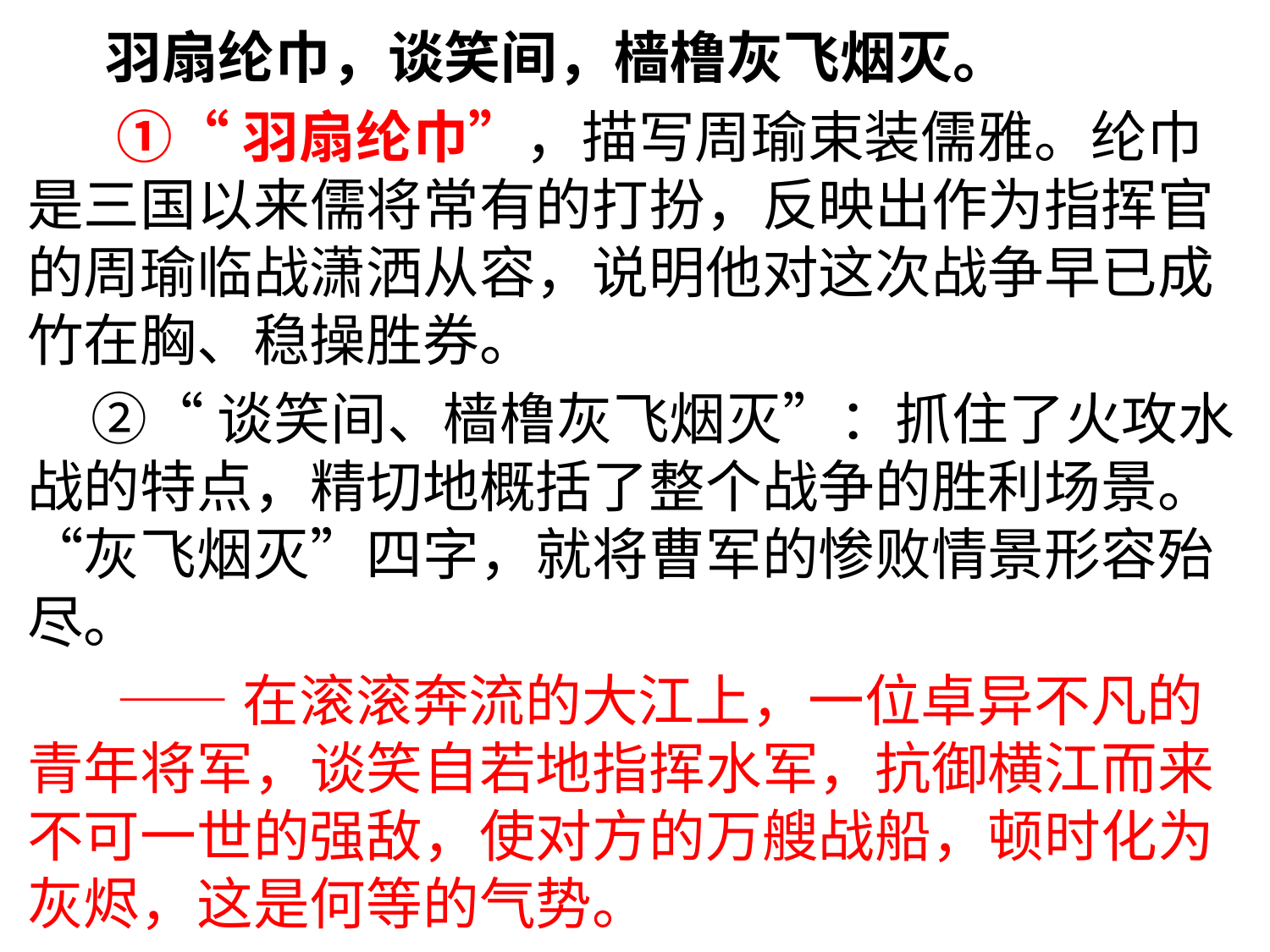

羽扇纶巾，谈笑间，樯橹灰飞烟灭。
       ①“羽扇纶巾”，描写周瑜束装儒雅。纶巾是三国以来儒将常有的打扮，反映出作为指挥官的周瑜临战潇洒从容，说明他对这次战争早已成竹在胸、稳操胜券。
     ②“谈笑间、樯橹灰飞烟灭”：抓住了火攻水战的特点，精切地概括了整个战争的胜利场景。“灰飞烟灭”四字，就将曹军的惨败情景形容殆尽。
       ——在滚滚奔流的大江上，一位卓异不凡的青年将军，谈笑自若地指挥水军，抗御横江而来不可一世的强敌，使对方的万艘战船，顿时化为灰烬，这是何等的气势。